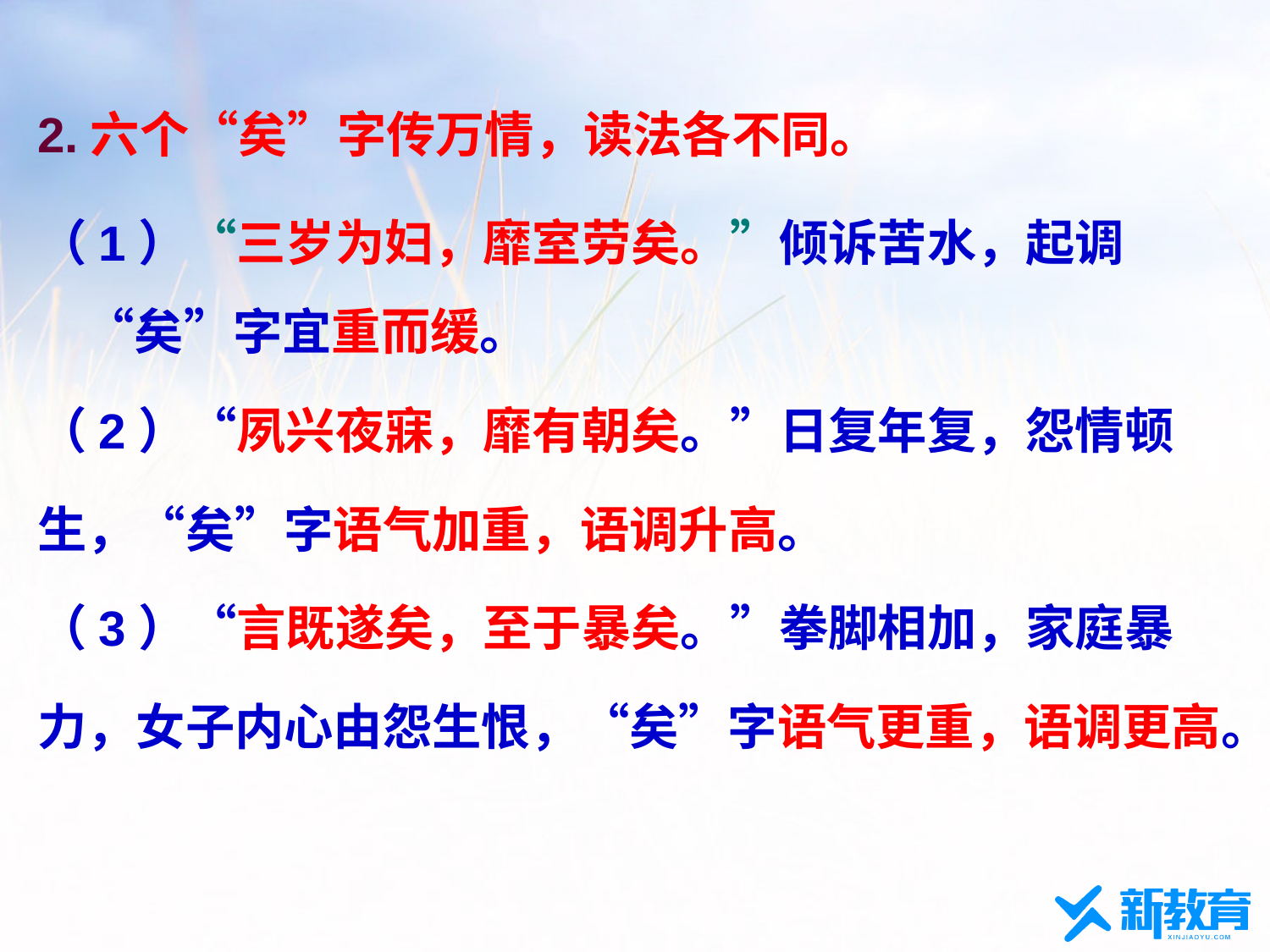

2.六个“矣”字传万情，读法各不同。
（1）“三岁为妇，靡室劳矣。”倾诉苦水，起调“矣”字宜重而缓。
（2）“夙兴夜寐，靡有朝矣。”日复年复，怨情顿
生，“矣”字语气加重，语调升高。
（3）“言既遂矣，至于暴矣。”拳脚相加，家庭暴
力，女子内心由怨生恨，“矣”字语气更重，语调更高。